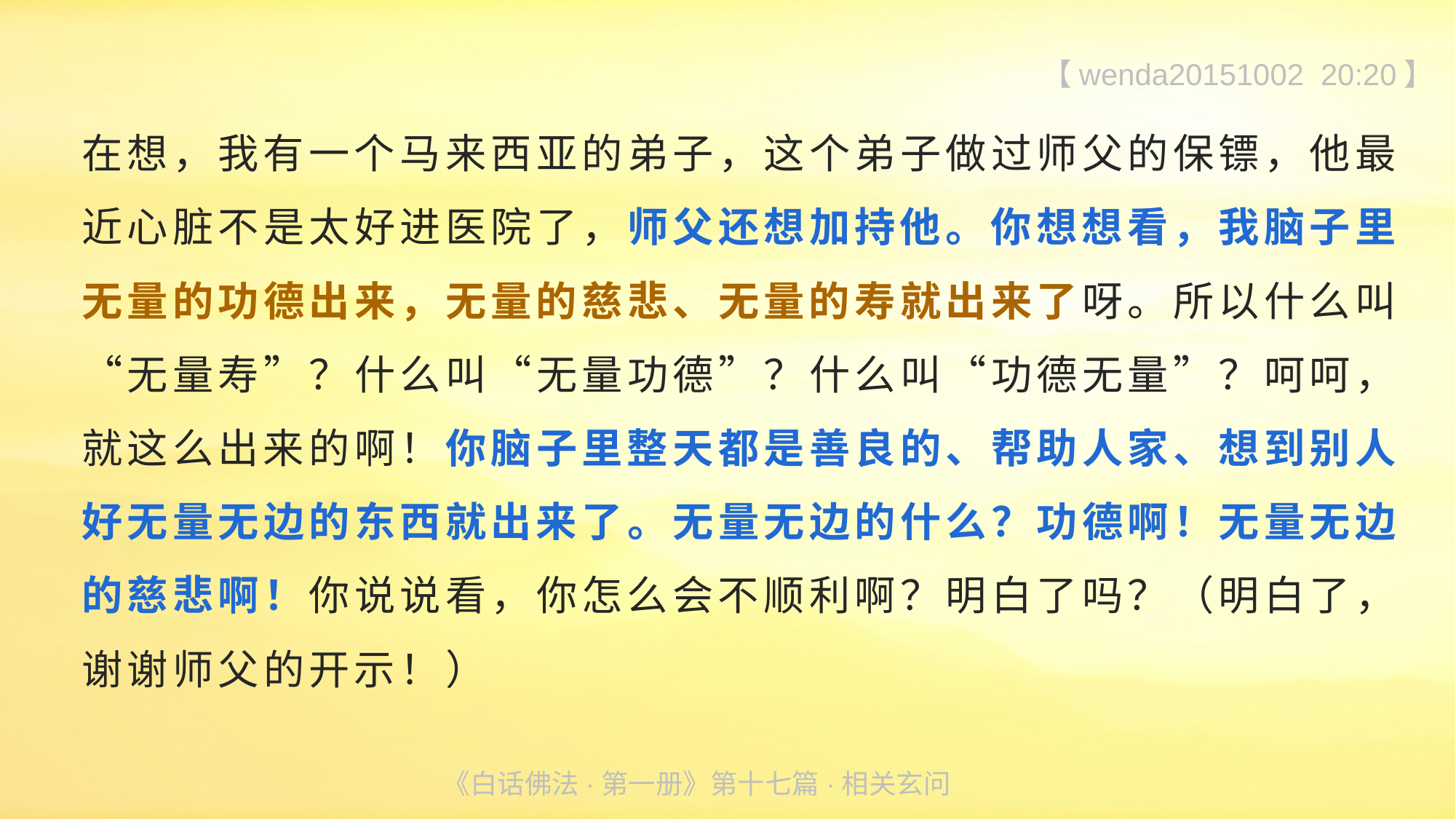

【wenda20151002  20:20】
在想，我有一个马来西亚的弟子，这个弟子做过师父的保镖，他最近心脏不是太好进医院了，师父还想加持他。你想想看，我脑子里无量的功德出来，无量的慈悲、无量的寿就出来了呀。所以什么叫“无量寿”？什么叫“无量功德”？什么叫“功德无量”？呵呵，就这么出来的啊！你脑子里整天都是善良的、帮助人家、想到别人好无量无边的东西就出来了。无量无边的什么？功德啊！无量无边的慈悲啊！你说说看，你怎么会不顺利啊？明白了吗？（明白了，谢谢师父的开示！）
《白话佛法·第一册》第十七篇·相关玄问